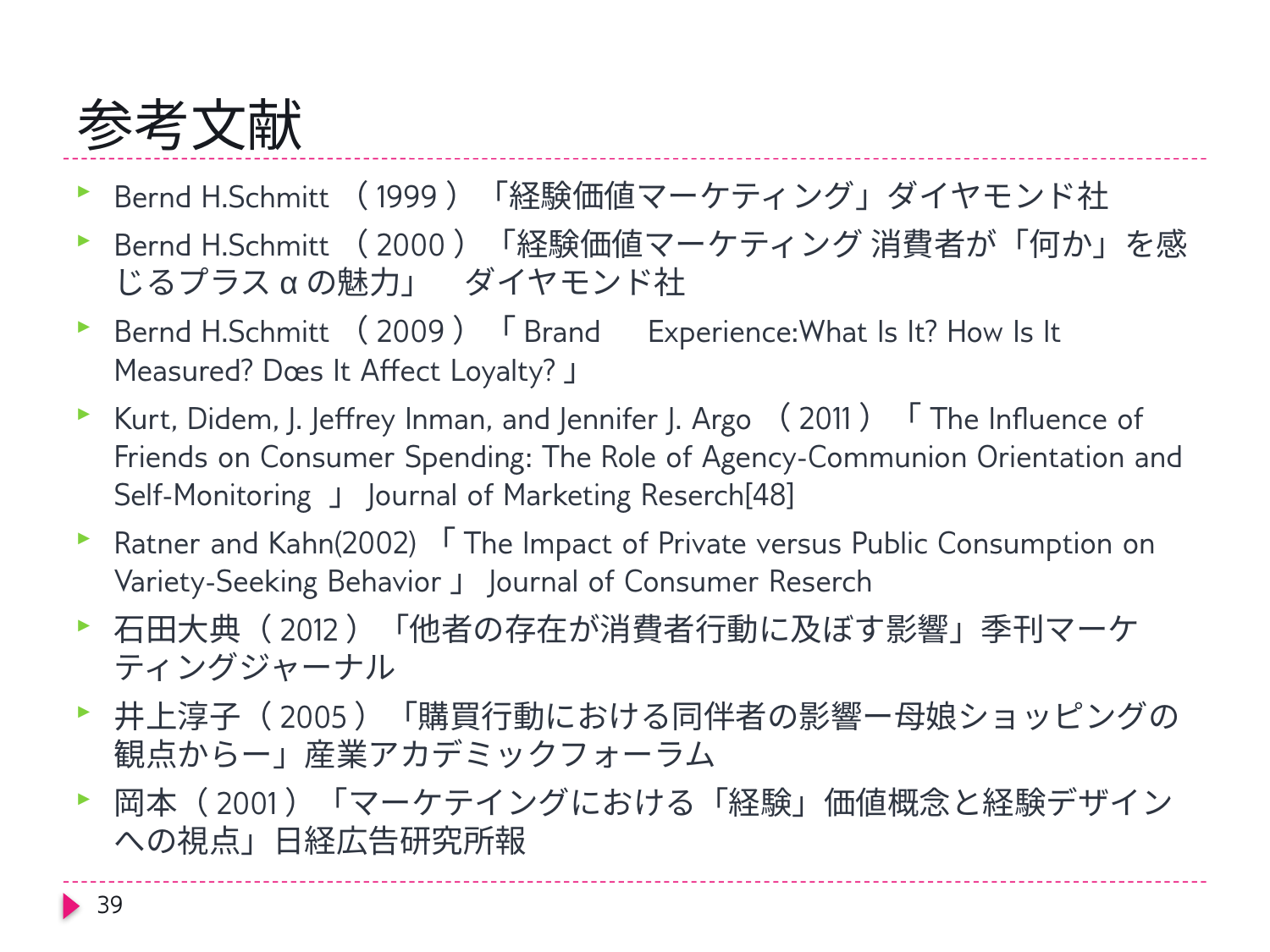

# 参考文献
Bernd H.Schmitt（1999）「経験価値マーケティング」ダイヤモンド社
Bernd H.Schmitt（2000）「経験価値マーケティング 消費者が「何か」を感じるプラスαの魅力」　ダイヤモンド社
Bernd H.Schmitt（2009）「Brand　Experience:What Is It? How Is It Measured? Does It Affect Loyalty?」
Kurt, Didem, J. Jeffrey Inman, and Jennifer J. Argo（2011）「The Influence of Friends on Consumer Spending: The Role of Agency-Communion Orientation and Self-Monitoring 」Journal of Marketing Reserch[48]
Ratner and Kahn(2002)「The Impact of Private versus Public Consumption on Variety-Seeking Behavior」Journal of Consumer Reserch
石田大典（2012）「他者の存在が消費者行動に及ぼす影響」季刊マーケティングジャーナル
井上淳子（2005）「購買行動における同伴者の影響ー母娘ショッピングの観点からー」産業アカデミックフォーラム
岡本（2001）「マーケテイングにおける「経験」価値概念と経験デザインへの視点」日経広告研究所報
39